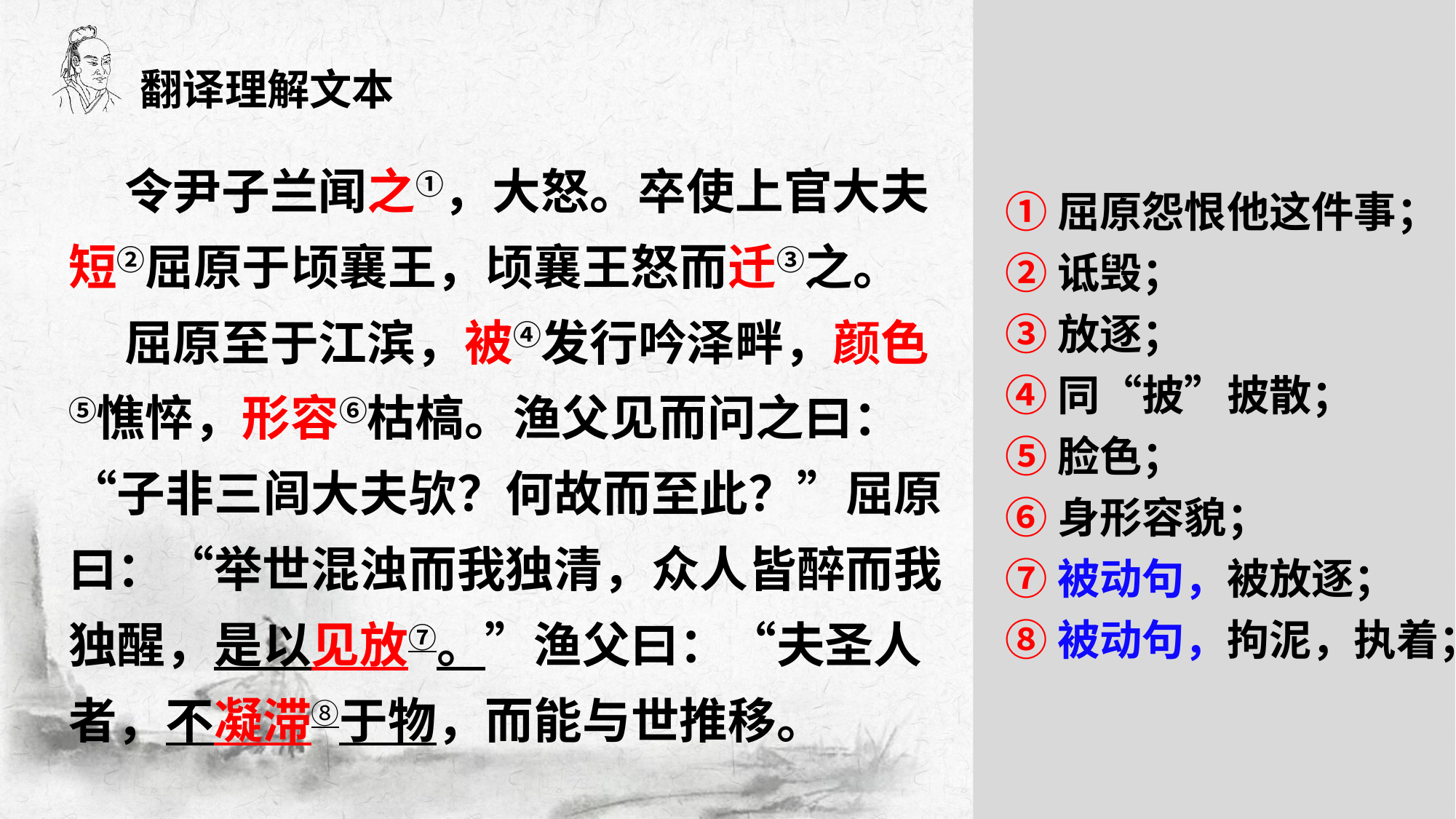

翻译理解文本
    令尹子兰闻之①，大怒。卒使上官大夫短②屈原于顷襄王，顷襄王怒而迁③之。
    屈原至于江滨，被④发行吟泽畔，颜色⑤憔悴，形容⑥枯槁。渔父见而问之曰：“子非三闾大夫欤？何故而至此？”屈原曰：“举世混浊而我独清，众人皆醉而我独醒，是以见放⑦。”渔父曰：“夫圣人者，不凝滞⑧于物，而能与世推移。
①屈原怨恨他这件事；
②诋毁；
③放逐；
④同“披”披散；
⑤脸色；
⑥身形容貌；
⑦被动句，被放逐；
⑧被动句，拘泥，执着；